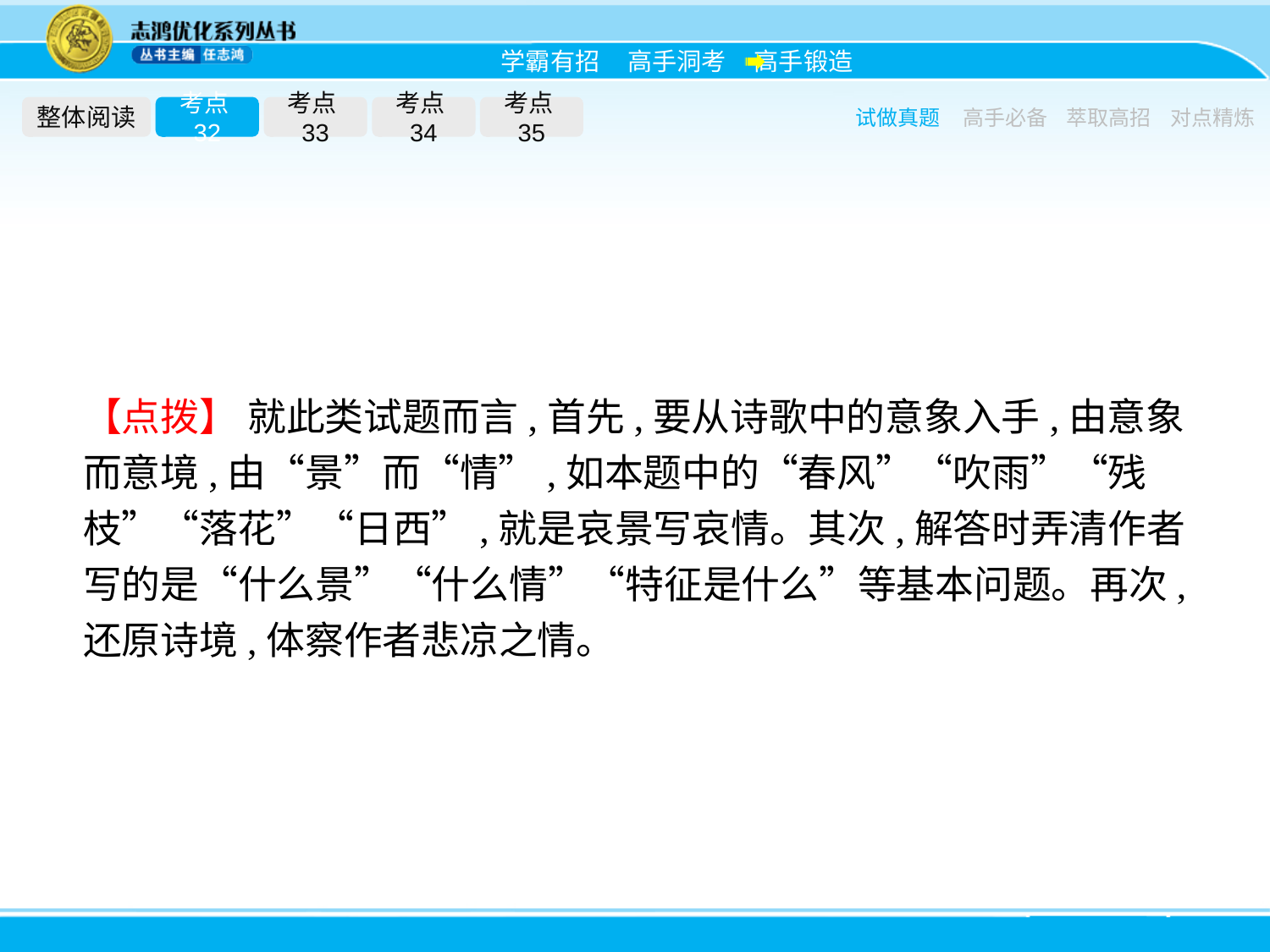

整体阅读
考点32
考点33
考点34
考点35
试做真题
高手必备
萃取高招
对点精炼
【点拨】 就此类试题而言,首先,要从诗歌中的意象入手,由意象而意境,由“景”而“情”,如本题中的“春风”“吹雨”“残枝”“落花”“日西”,就是哀景写哀情。其次,解答时弄清作者写的是“什么景”“什么情”“特征是什么”等基本问题。再次,还原诗境,体察作者悲凉之情。